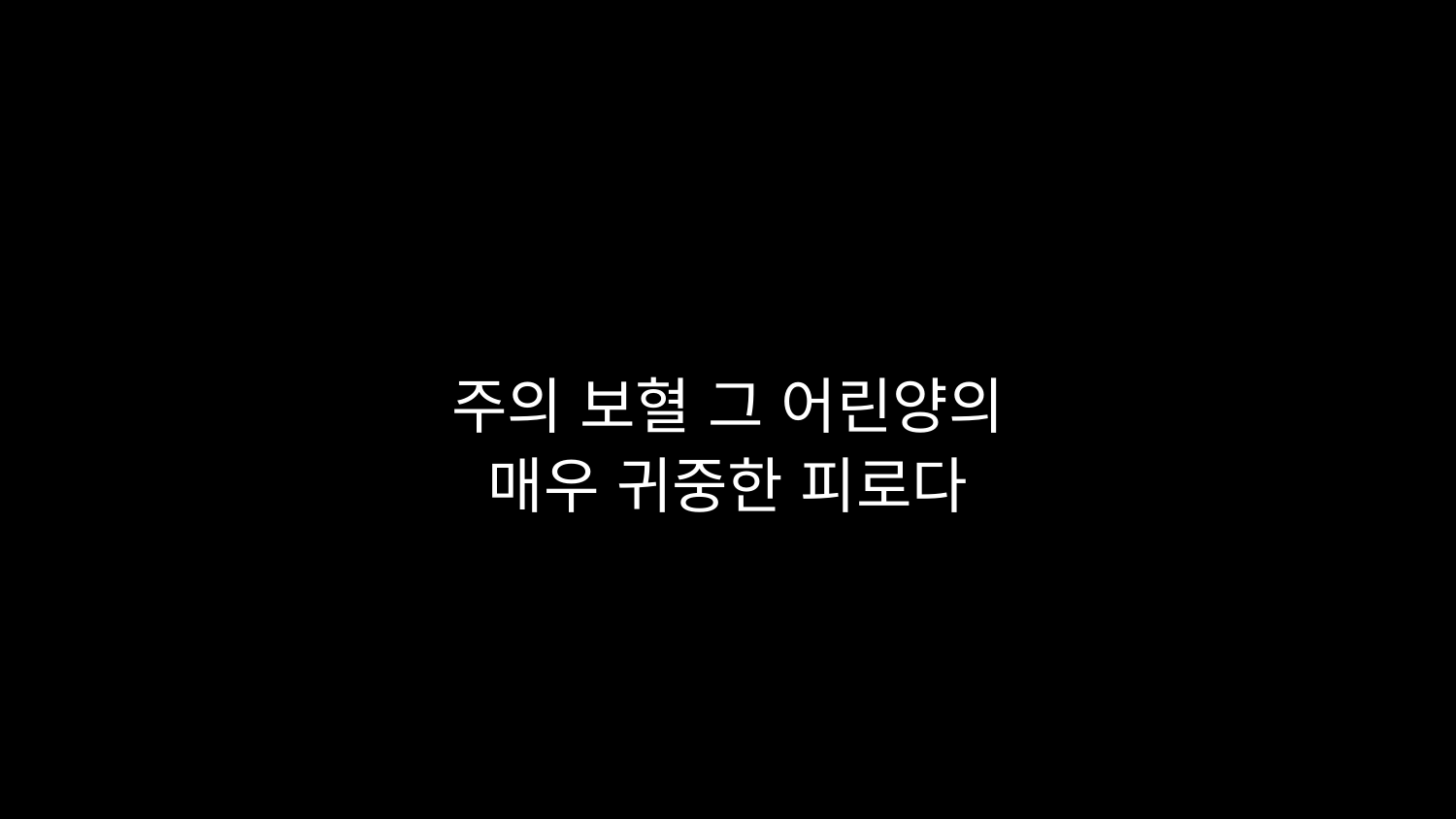

# 주의 보혈 그 어린양의 매우 귀중한 피로다